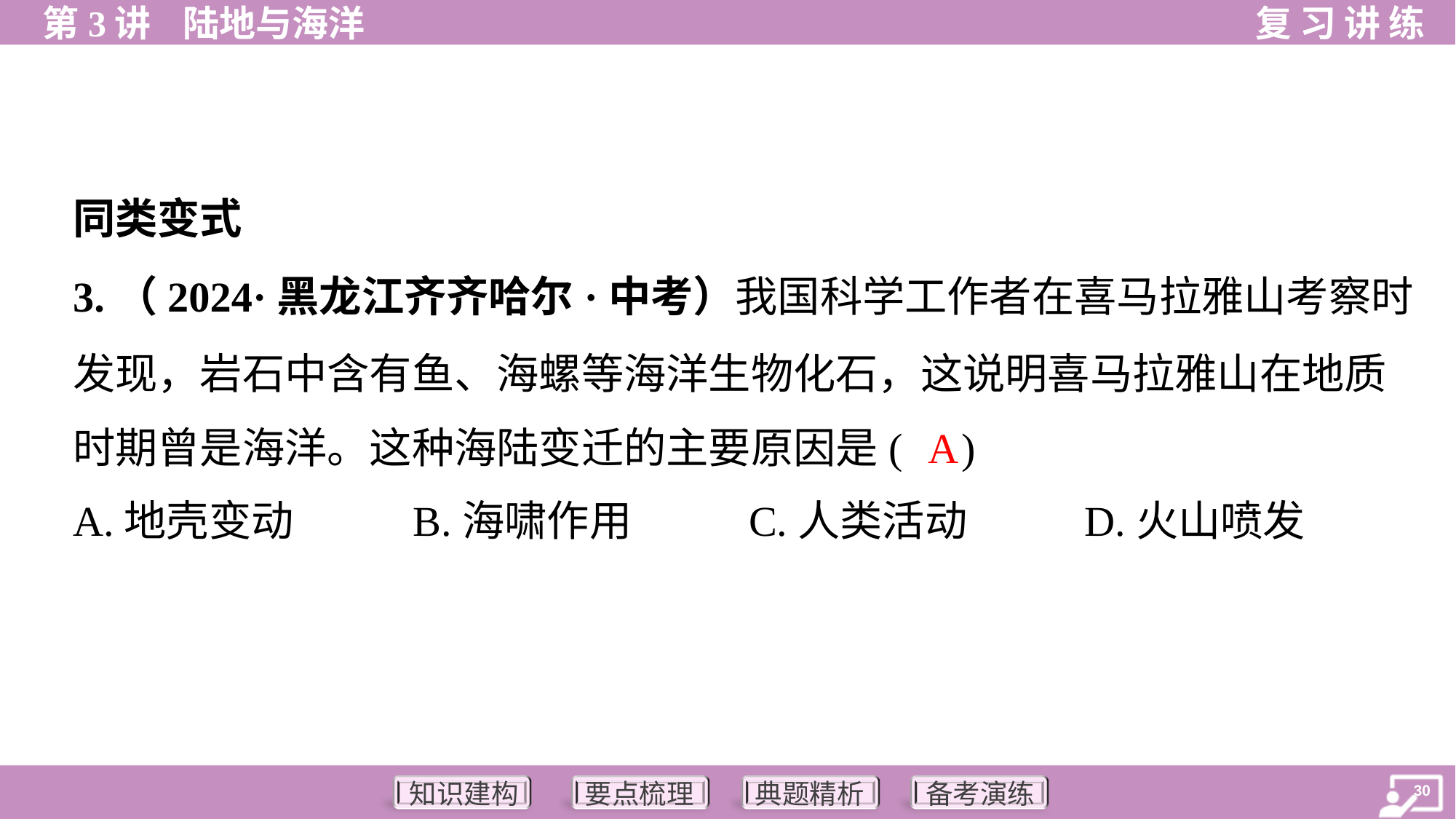

同类变式
3.（2024·黑龙江齐齐哈尔·中考）我国科学工作者在喜马拉雅山考察时
发现，岩石中含有鱼、海螺等海洋生物化石，这说明喜马拉雅山在地质
时期曾是海洋。这种海陆变迁的主要原因是(     )
A
A.地壳变动	B.海啸作用	C.人类活动	D.火山喷发